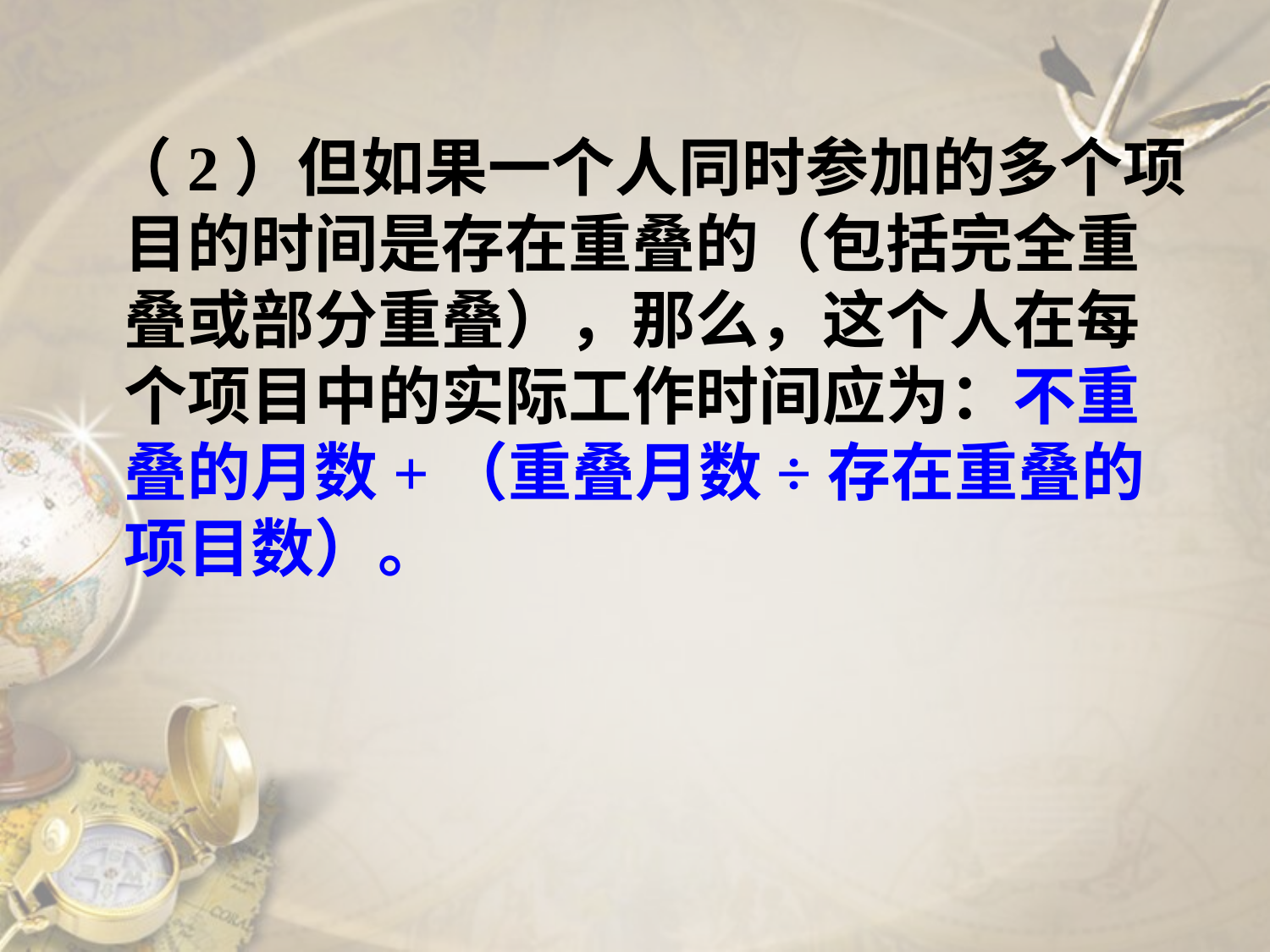

（2）但如果一个人同时参加的多个项目的时间是存在重叠的（包括完全重叠或部分重叠），那么，这个人在每个项目中的实际工作时间应为：不重叠的月数+（重叠月数÷存在重叠的项目数）。